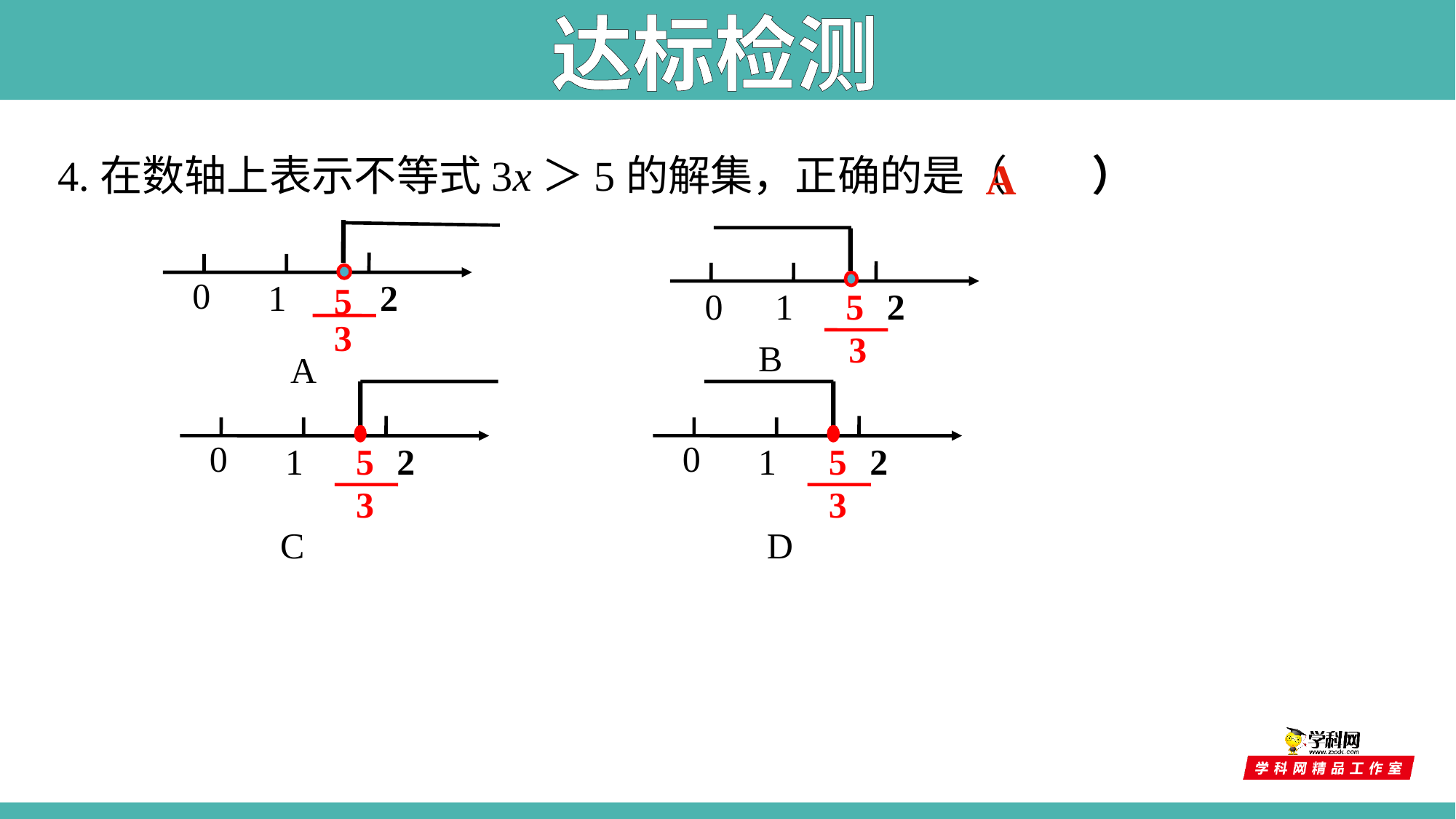

达标检测
4.在数轴上表示不等式3x＞5的解集，正确的是（　　）
A

0
1
2

5

0
1
5
2

3

3
B

0
0
1
5
2
1
5
2

3
3

C
D
A